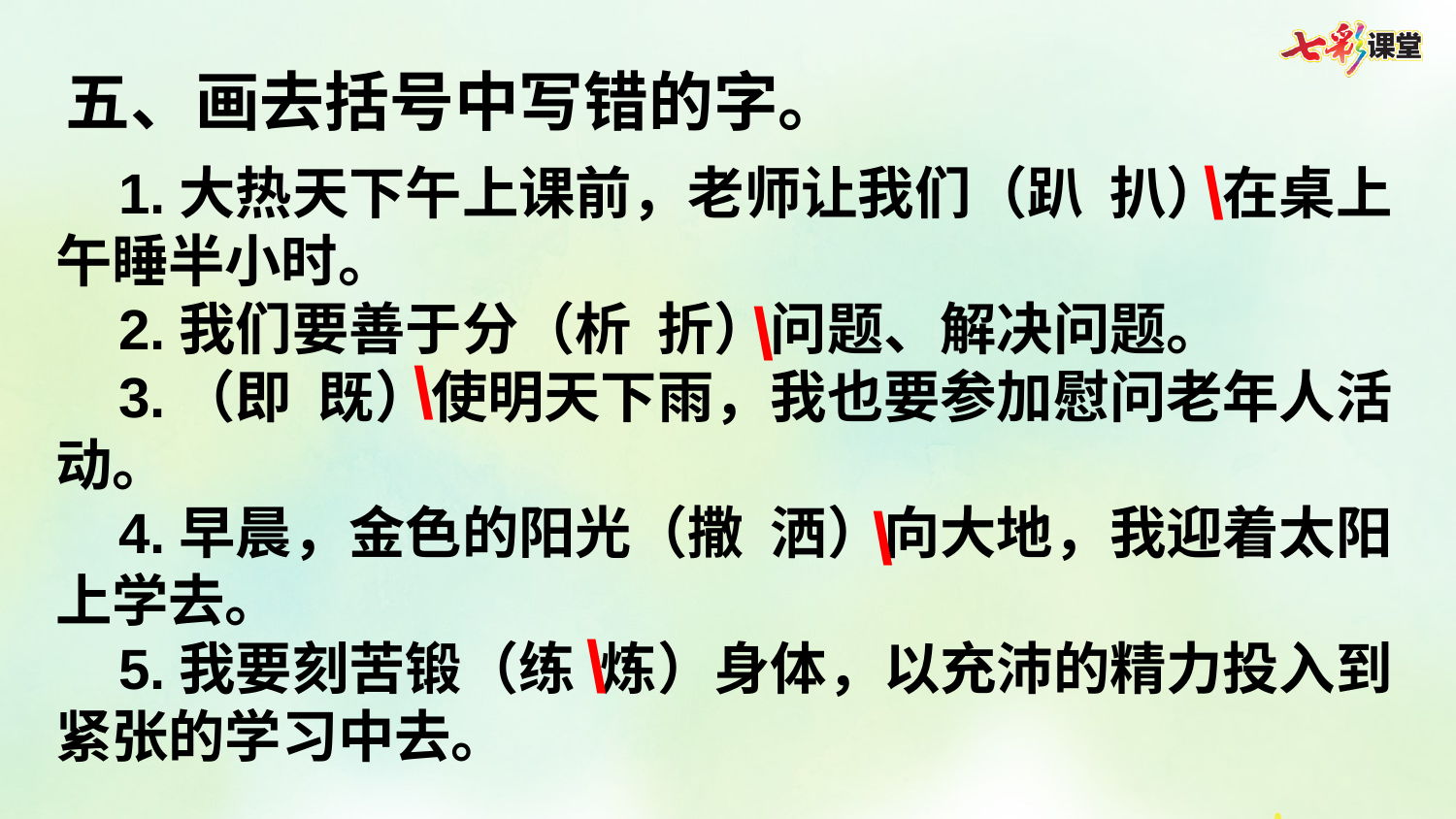

五、画去括号中写错的字。
\
    1.大热天下午上课前，老师让我们（趴  扒）在桌上午睡半小时。
    2.我们要善于分（析  折）问题、解决问题。
    3.（即  既）使明天下雨，我也要参加慰问老年人活动。
    4.早晨，金色的阳光（撒  洒）向大地，我迎着太阳上学去。
    5.我要刻苦锻（练  炼）身体，以充沛的精力投入到紧张的学习中去。

\
\
\
\